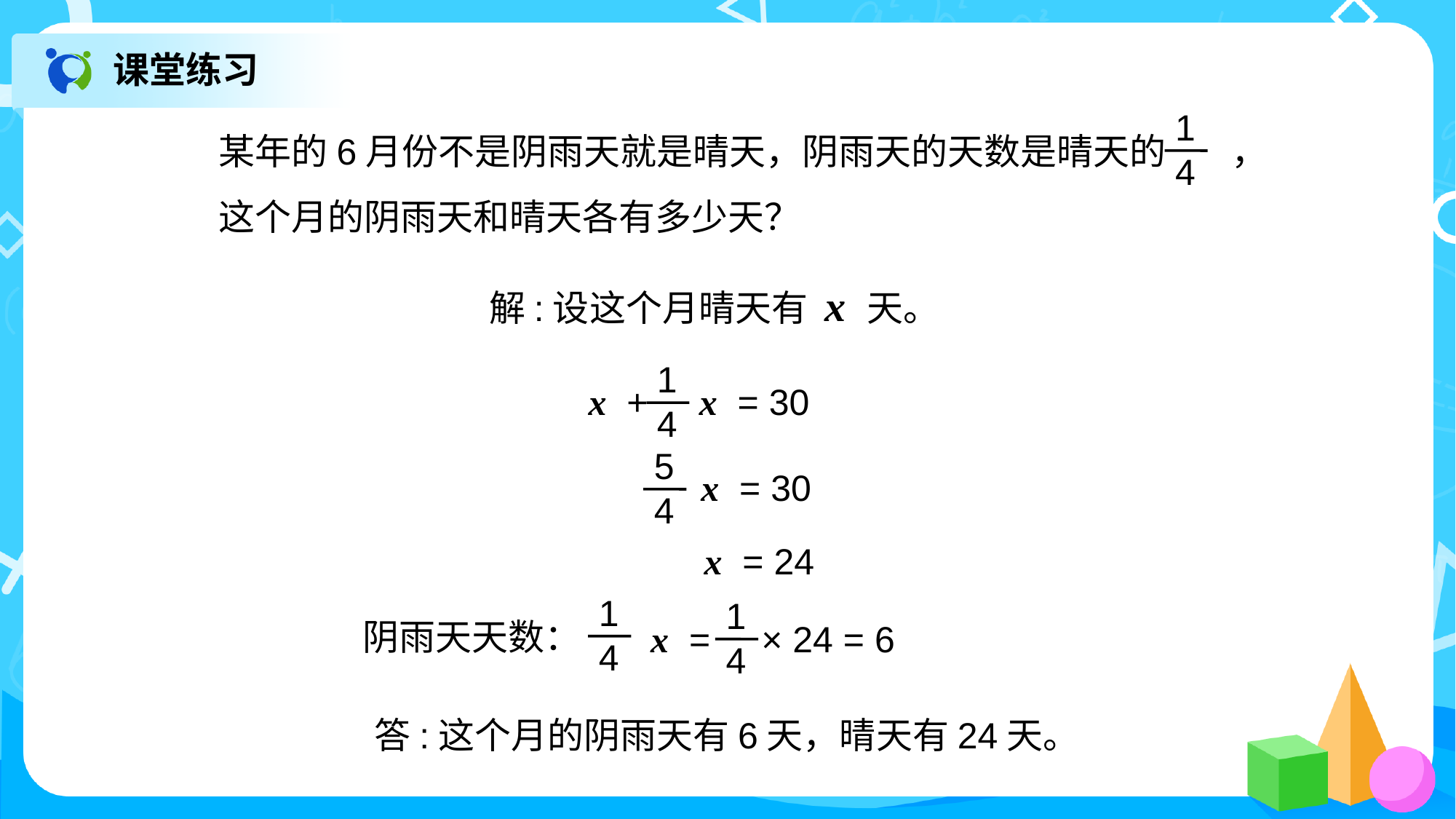

课堂练习
某年的6月份不是阴雨天就是晴天，阴雨天的天数是晴天的        ，
这个月的阴雨天和晴天各有多少天？
1
4

解:设这个月晴天有 x 天。
1
4

 x  +     x  = 30
5
4

      x  = 30
x  = 24
1
4

1
4

     x  =     × 24 = 6
阴雨天天数：
答:这个月的阴雨天有6天，晴天有24天。